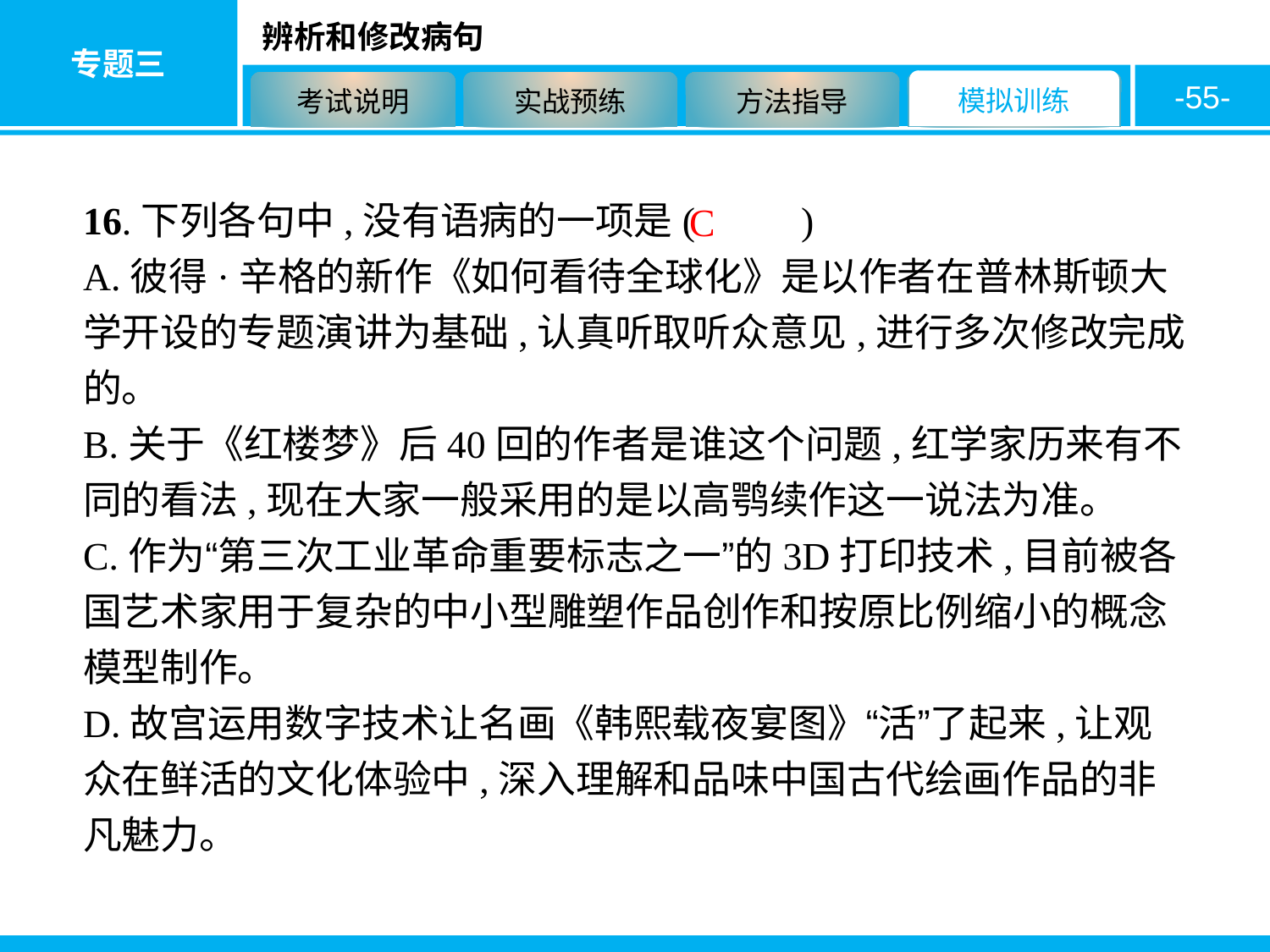

-55-
16.下列各句中,没有语病的一项是( 　　)
A.彼得·辛格的新作《如何看待全球化》是以作者在普林斯顿大学开设的专题演讲为基础,认真听取听众意见,进行多次修改完成的。
B.关于《红楼梦》后40回的作者是谁这个问题,红学家历来有不同的看法,现在大家一般采用的是以高鹗续作这一说法为准。
C.作为“第三次工业革命重要标志之一”的3D打印技术,目前被各国艺术家用于复杂的中小型雕塑作品创作和按原比例缩小的概念模型制作。
D.故宫运用数字技术让名画《韩熙载夜宴图》“活”了起来,让观众在鲜活的文化体验中,深入理解和品味中国古代绘画作品的非凡魅力。
C